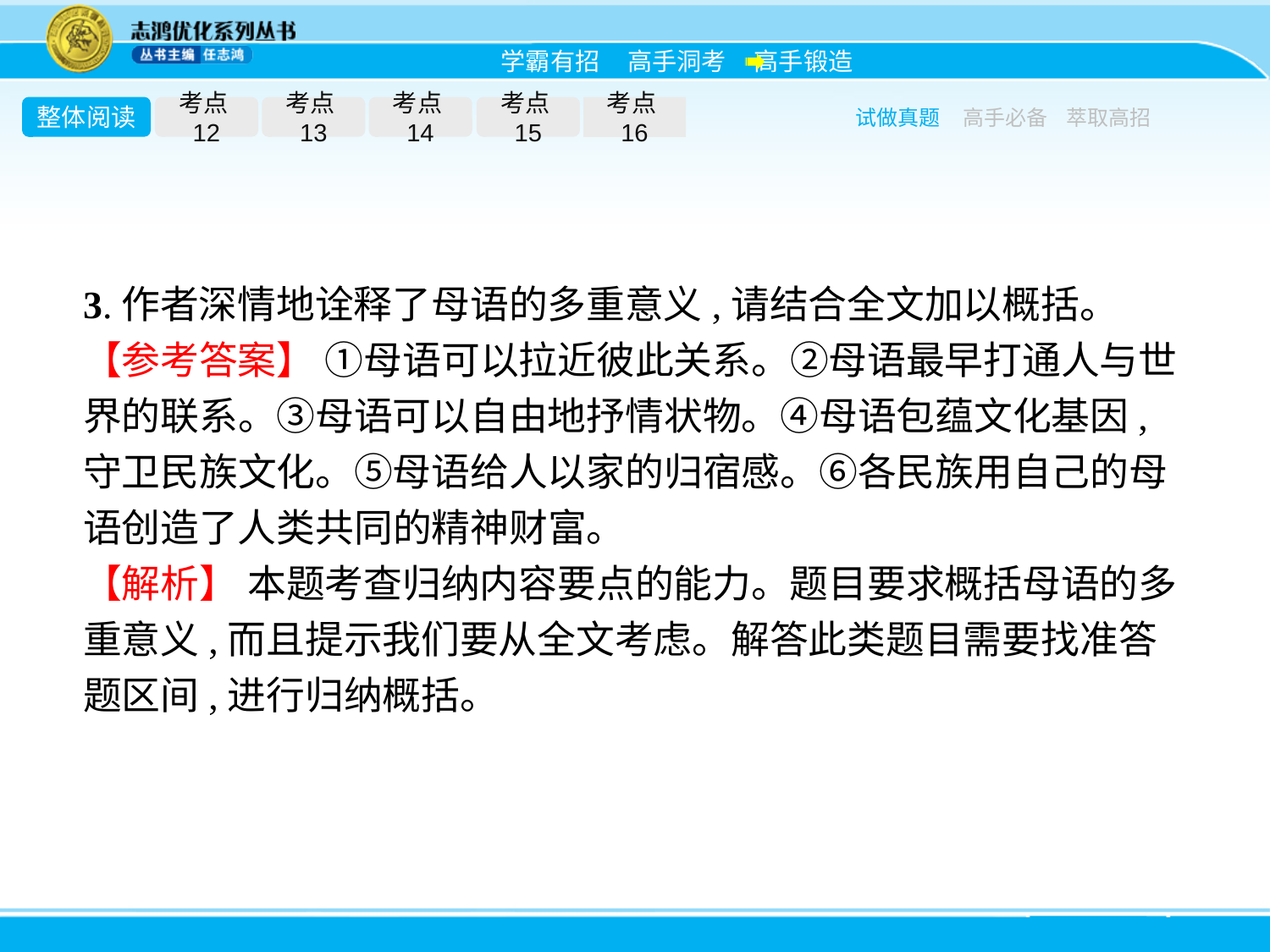

整体阅读
考点12
考点13
考点14
考点15
考点16
试做真题
高手必备
萃取高招
3.作者深情地诠释了母语的多重意义,请结合全文加以概括。
【参考答案】 ①母语可以拉近彼此关系。②母语最早打通人与世界的联系。③母语可以自由地抒情状物。④母语包蕴文化基因,守卫民族文化。⑤母语给人以家的归宿感。⑥各民族用自己的母语创造了人类共同的精神财富。
【解析】 本题考查归纳内容要点的能力。题目要求概括母语的多重意义,而且提示我们要从全文考虑。解答此类题目需要找准答题区间,进行归纳概括。